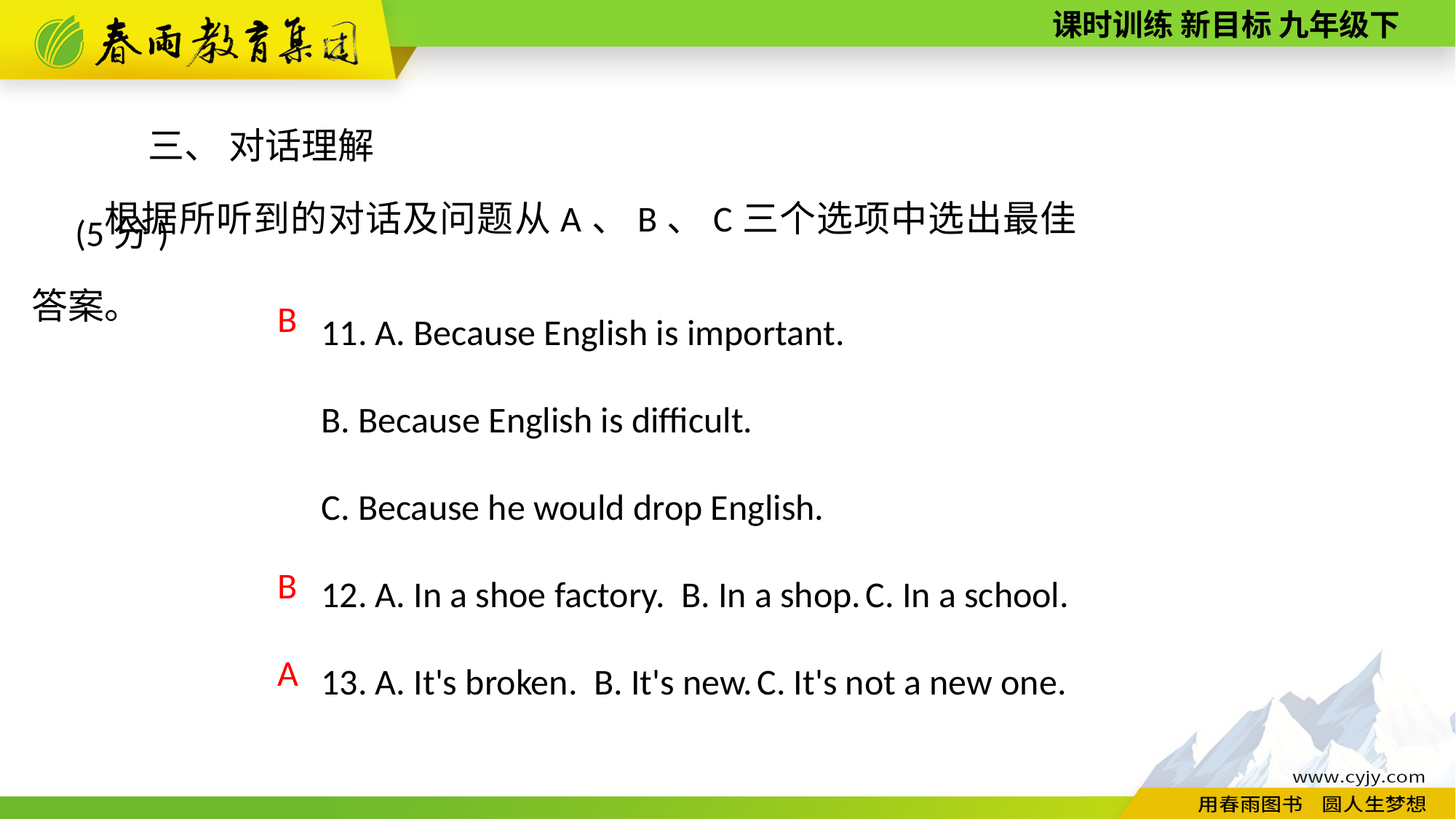

三、 对话理解(5分)
根据所听到的对话及问题从A、B、C三个选项中选出最佳答案。
11. A. Because English is important.
B. Because English is difficult.
C. Because he would drop English.
12. A. In a shoe factory.  B. In a shop. C. In a school.
13. A. It's broken.  B. It's new. C. It's not a new one.
B
B
A